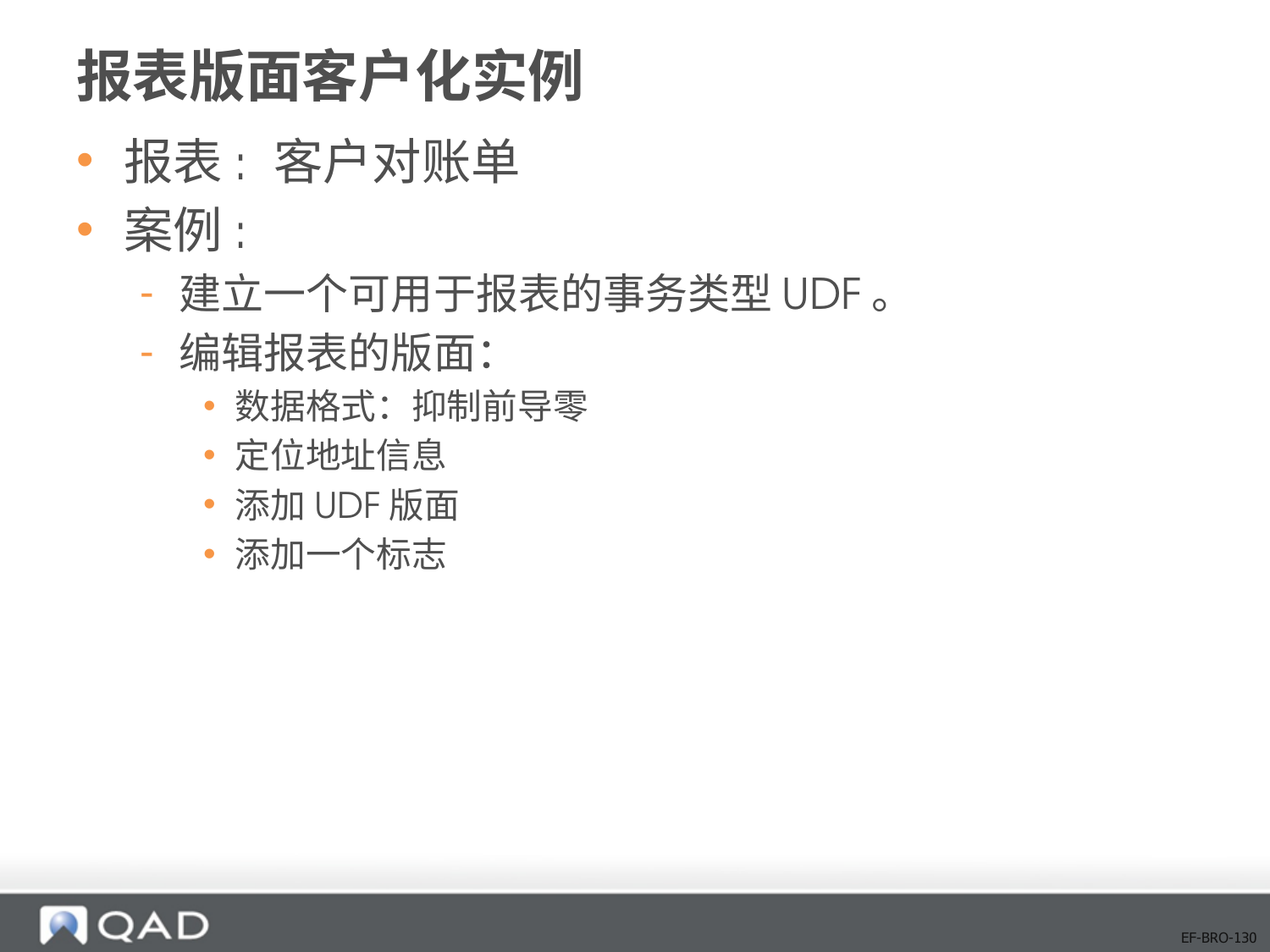

# 报表版面客户化实例
报表: 客户对账单
案例:
建立一个可用于报表的事务类型UDF。
编辑报表的版面：
数据格式：抑制前导零
定位地址信息
添加UDF版面
添加一个标志
EF-BRO-130